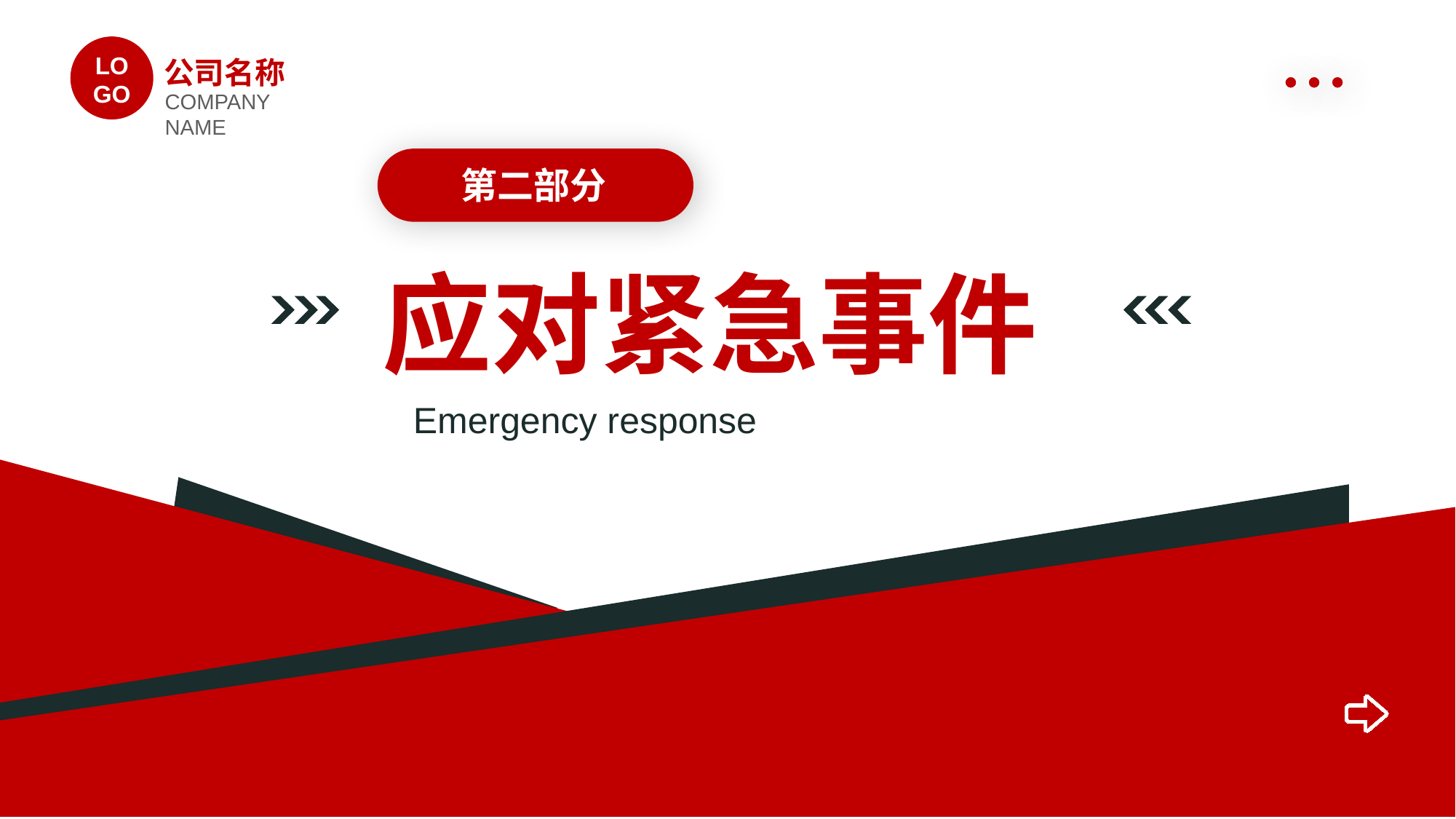

LO
GO
公司名称
COMPANY NAME

第二部分
应对紧急事件

Emergency response